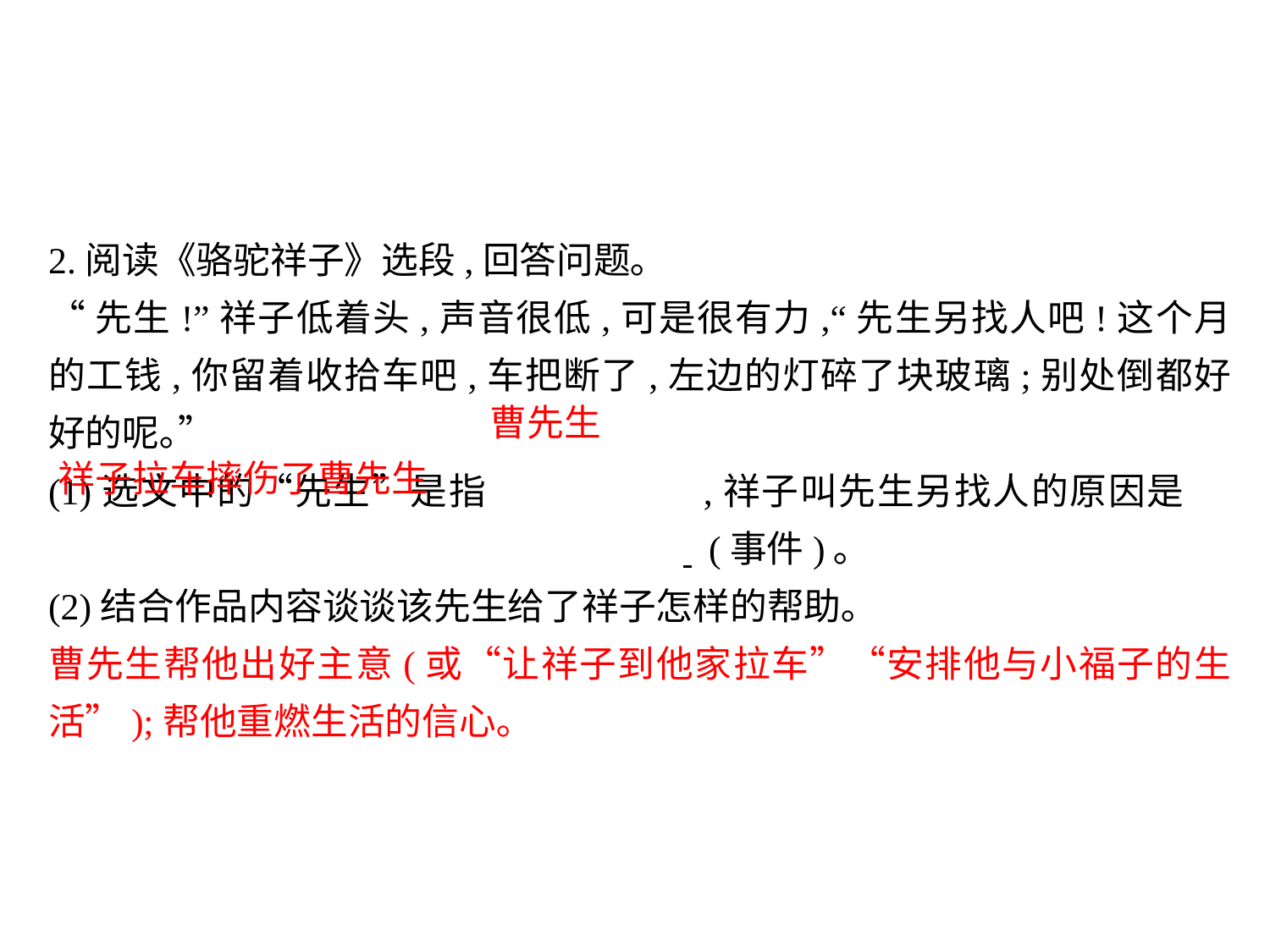

2.阅读《骆驼祥子》选段,回答问题｡
“先生!”祥子低着头,声音很低,可是很有力,“先生另找人吧!这个月的工钱,你留着收拾车吧,车把断了,左边的灯碎了块玻璃;别处倒都好好的呢｡”
(1)选文中的“先生”是指		,祥子叫先生另找人的原因是						  (事件)｡
(2)结合作品内容谈谈该先生给了祥子怎样的帮助｡
曹先生帮他出好主意(或“让祥子到他家拉车”“安排他与小福子的生活”);帮他重燃生活的信心｡
曹先生
祥子拉车摔伤了曹先生